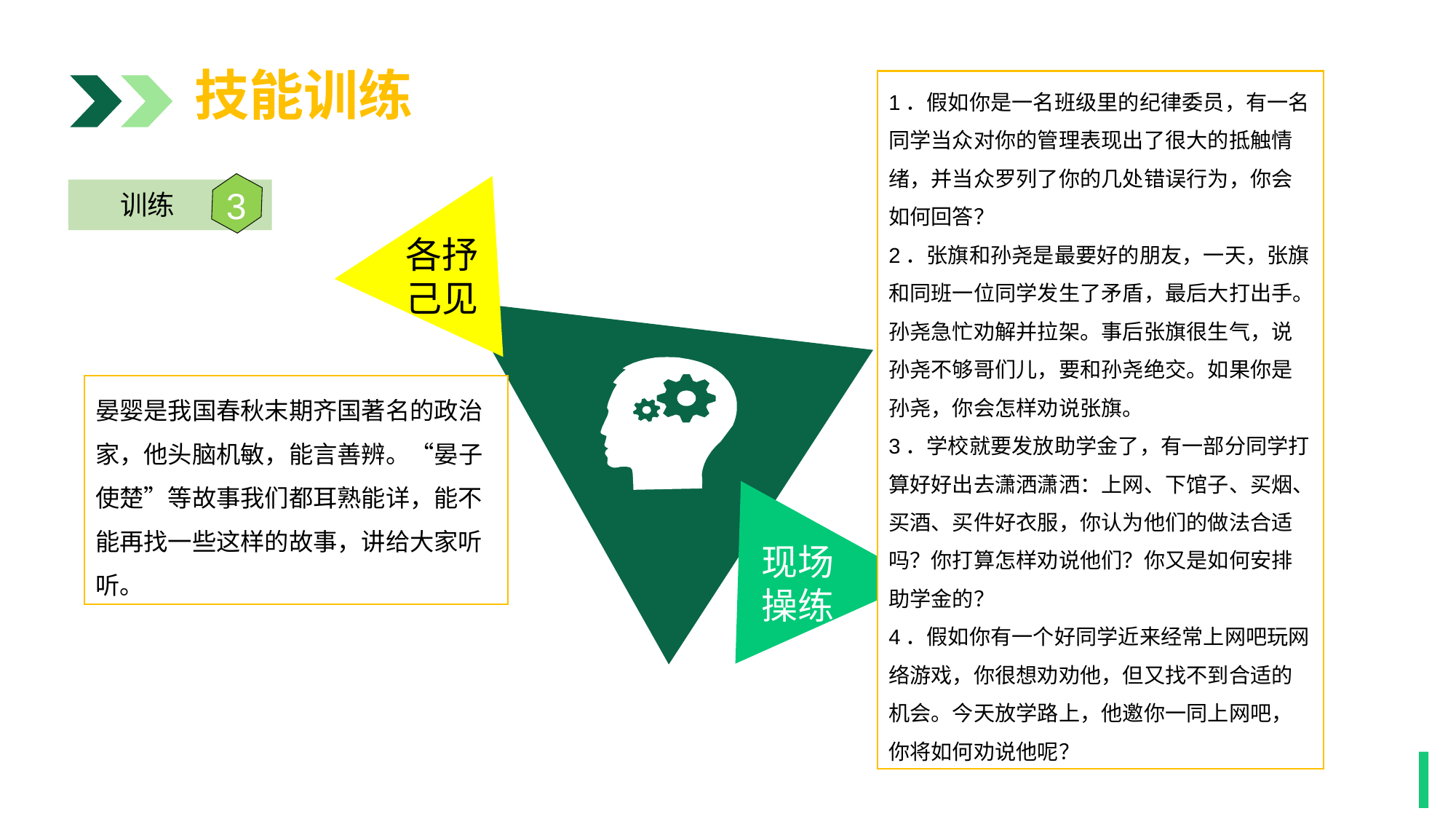

技能训练
1．假如你是一名班级里的纪律委员，有一名同学当众对你的管理表现出了很大的抵触情绪，并当众罗列了你的几处错误行为，你会如何回答？
2．张旗和孙尧是最要好的朋友，一天，张旗和同班一位同学发生了矛盾，最后大打出手。孙尧急忙劝解并拉架。事后张旗很生气，说孙尧不够哥们儿，要和孙尧绝交。如果你是孙尧，你会怎样劝说张旗。
3．学校就要发放助学金了，有一部分同学打算好好出去潇洒潇洒：上网、下馆子、买烟、买酒、买件好衣服，你认为他们的做法合适吗？你打算怎样劝说他们？你又是如何安排助学金的？
4．假如你有一个好同学近来经常上网吧玩网络游戏，你很想劝劝他，但又找不到合适的机会。今天放学路上，他邀你一同上网吧，你将如何劝说他呢？

各抒
己见
3

训练

晏婴是我国春秋末期齐国著名的政治家，他头脑机敏，能言善辨。“晏子使楚”等故事我们都耳熟能详，能不能再找一些这样的故事，讲给大家听听。

现场
操练
10